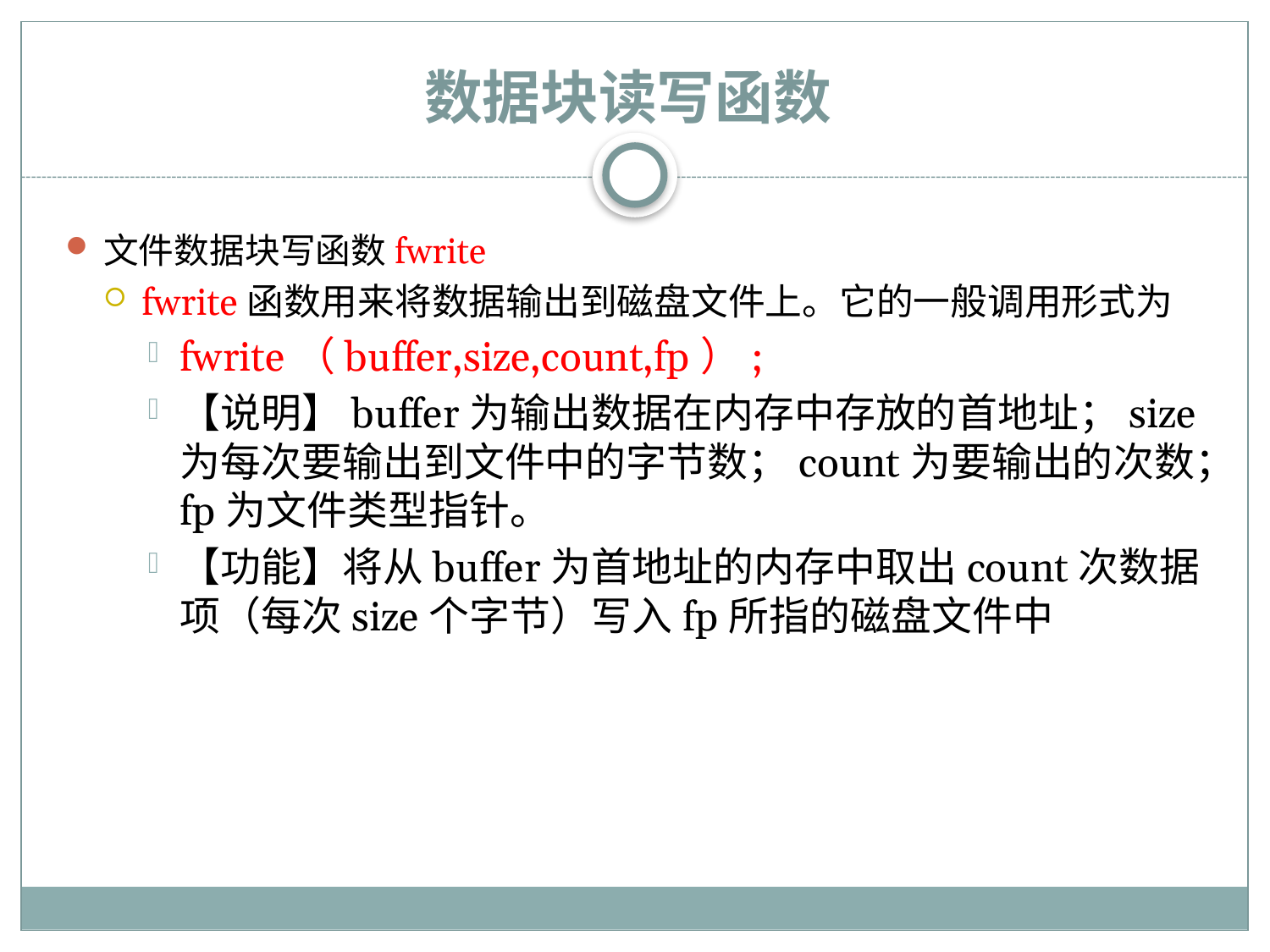

# 数据块读写函数
文件数据块写函数fwrite
fwrite函数用来将数据输出到磁盘文件上。它的一般调用形式为
fwrite（buffer,size,count,fp）;
【说明】buffer为输出数据在内存中存放的首地址；size为每次要输出到文件中的字节数；count为要输出的次数；fp为文件类型指针。
【功能】将从buffer为首地址的内存中取出count次数据项（每次size个字节）写入fp所指的磁盘文件中